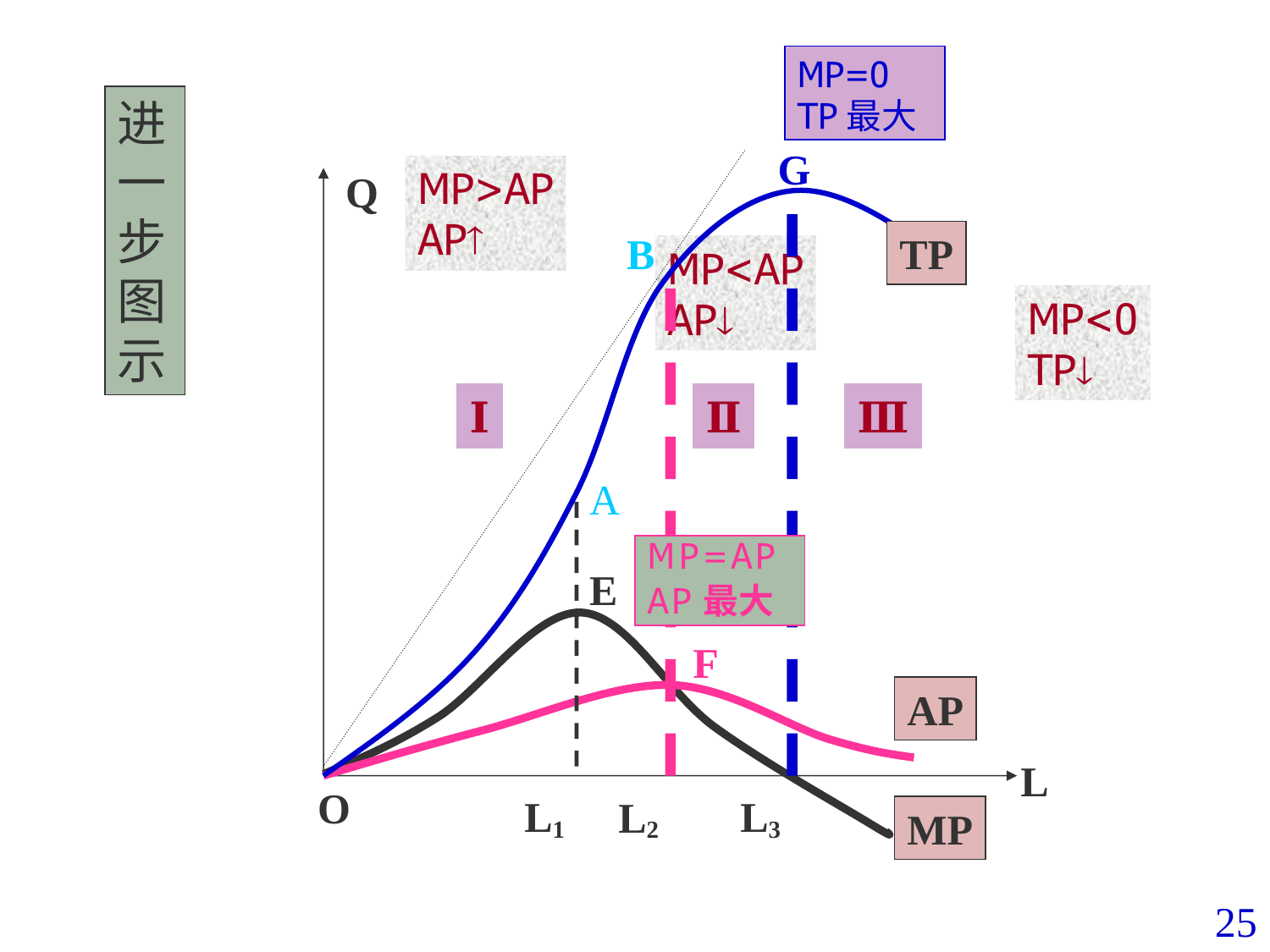

MP=0
TP最大
#
进一步图示
G

MP>AP
AP↑
Q

B
TP
MP<AP
AP↓

MP<0
TP↓
Ⅰ
Ⅱ
Ⅲ
A

MP=AP
AP最大
E

F
AP

L
O

L1
L3
L2
MP
25